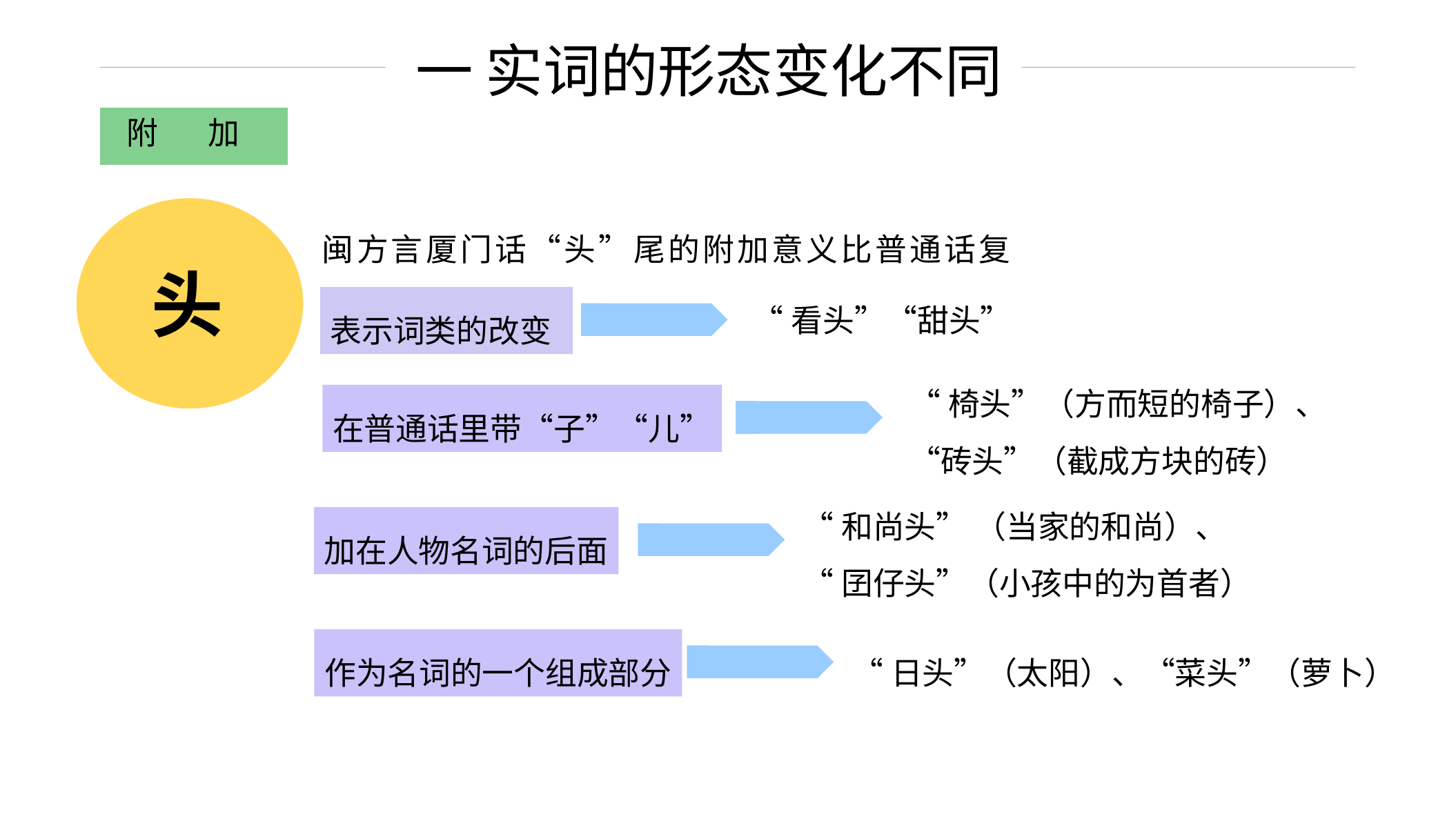

一 实词的形态变化不同

附       加

闽方言厦门话“头”尾的附加意义比普通话复杂。
头
表示词类的改变
“看头”“甜头”

“椅头”（方而短的椅子）、“砖头”（截成方块的砖）
在普通话里带“子”“儿”
西    方

“和尚头” （当家的和尚）、
“囝仔头”（小孩中的为首者）
加在人物名词的后面

作为名词的一个组成部分
“日头”（太阳）、“菜头”（萝卜）